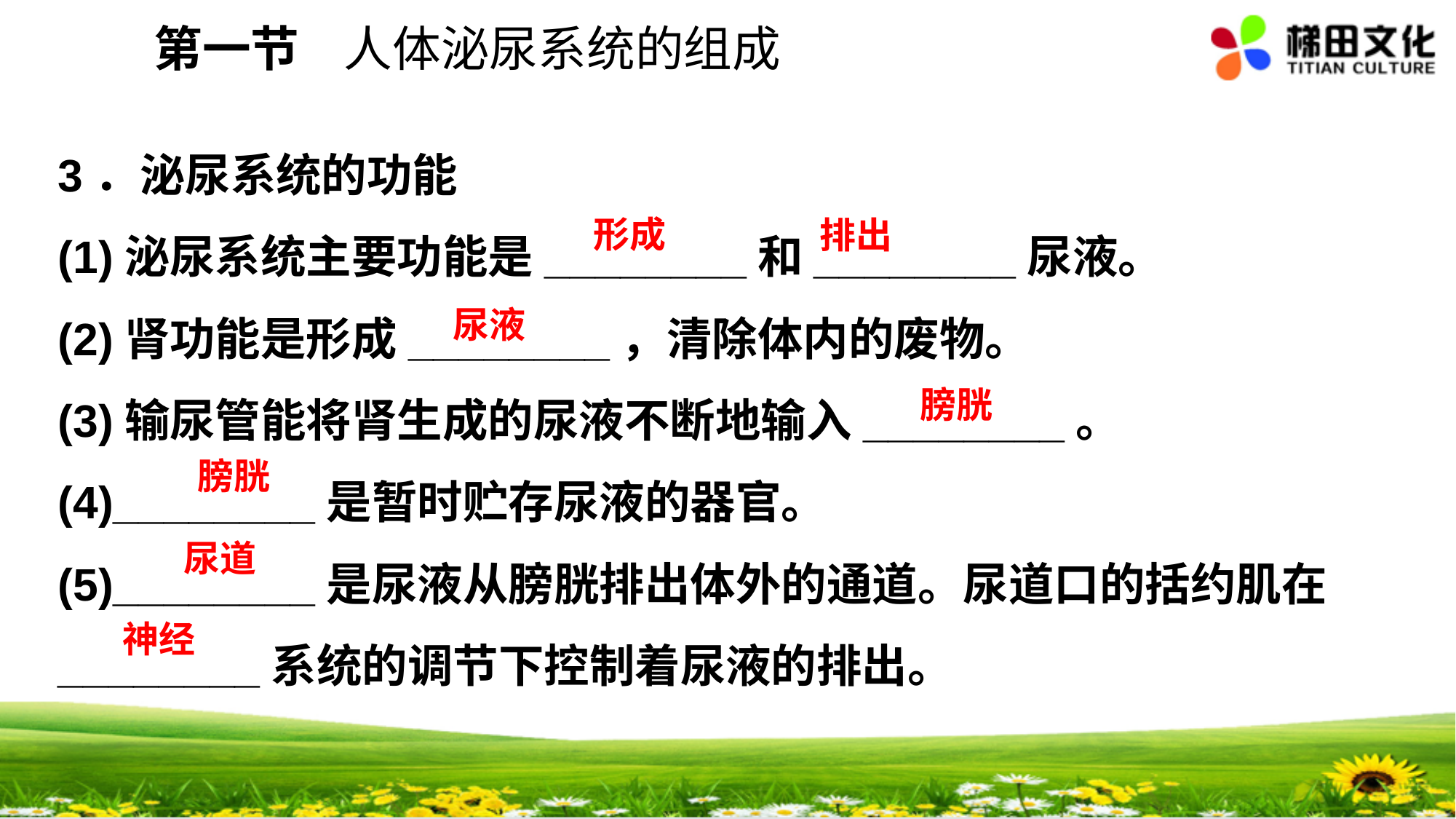

第一节    人体泌尿系统的组成
3．泌尿系统的功能
(1)泌尿系统主要功能是________和________尿液。
(2)肾功能是形成________，清除体内的废物。
(3)输尿管能将肾生成的尿液不断地输入________。
(4)________是暂时贮存尿液的器官。
(5)________是尿液从膀胱排出体外的通道。尿道口的括约肌在________系统的调节下控制着尿液的排出。
形成
排出
尿液
膀胱
膀胱
尿道
神经